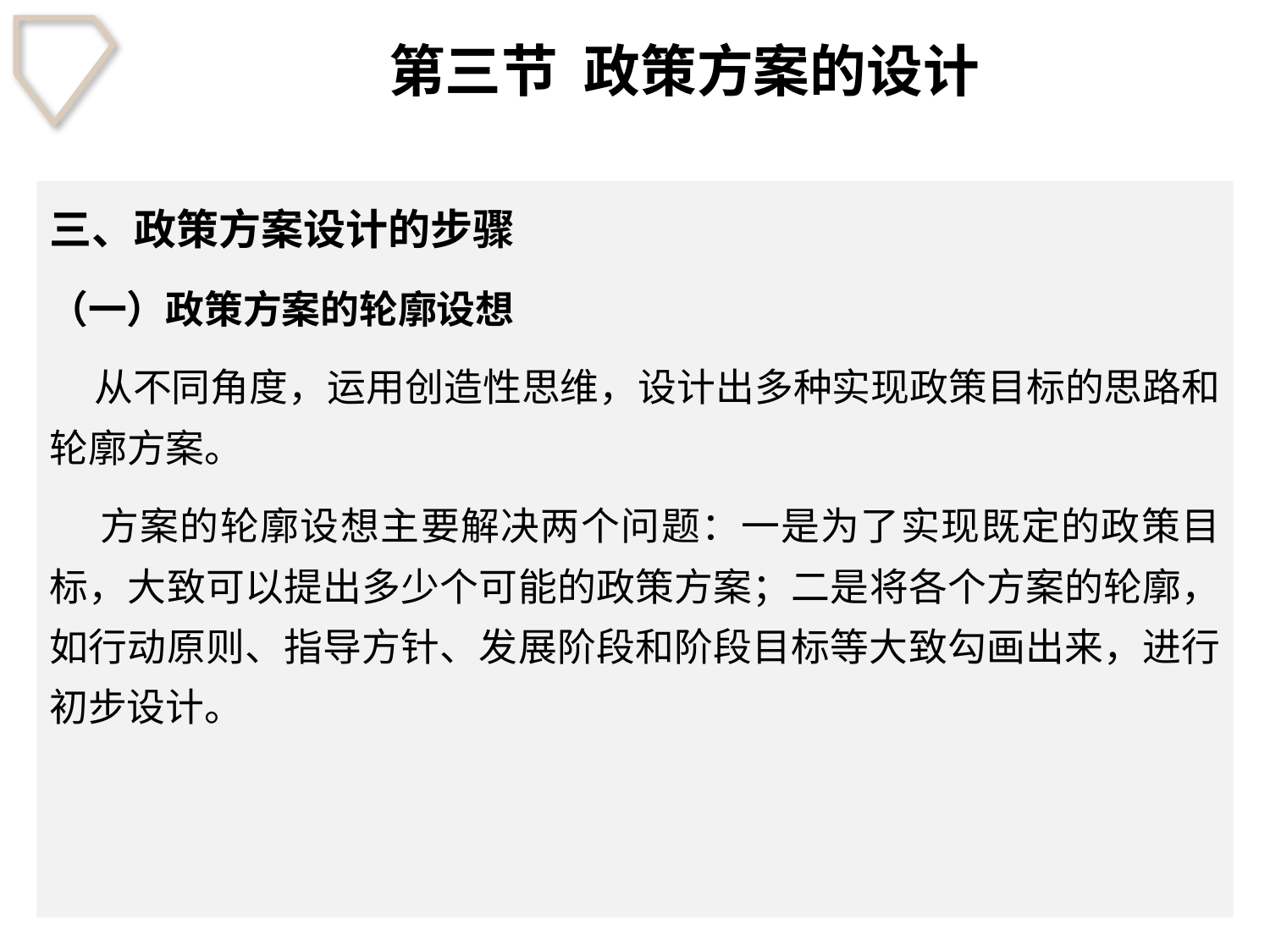

# 第三节  政策方案的设计
三、政策方案设计的步骤
（一）政策方案的轮廓设想
    从不同角度，运用创造性思维，设计出多种实现政策目标的思路和轮廓方案。
    方案的轮廓设想主要解决两个问题：一是为了实现既定的政策目标，大致可以提出多少个可能的政策方案；二是将各个方案的轮廓，如行动原则、指导方针、发展阶段和阶段目标等大致勾画出来，进行初步设计。